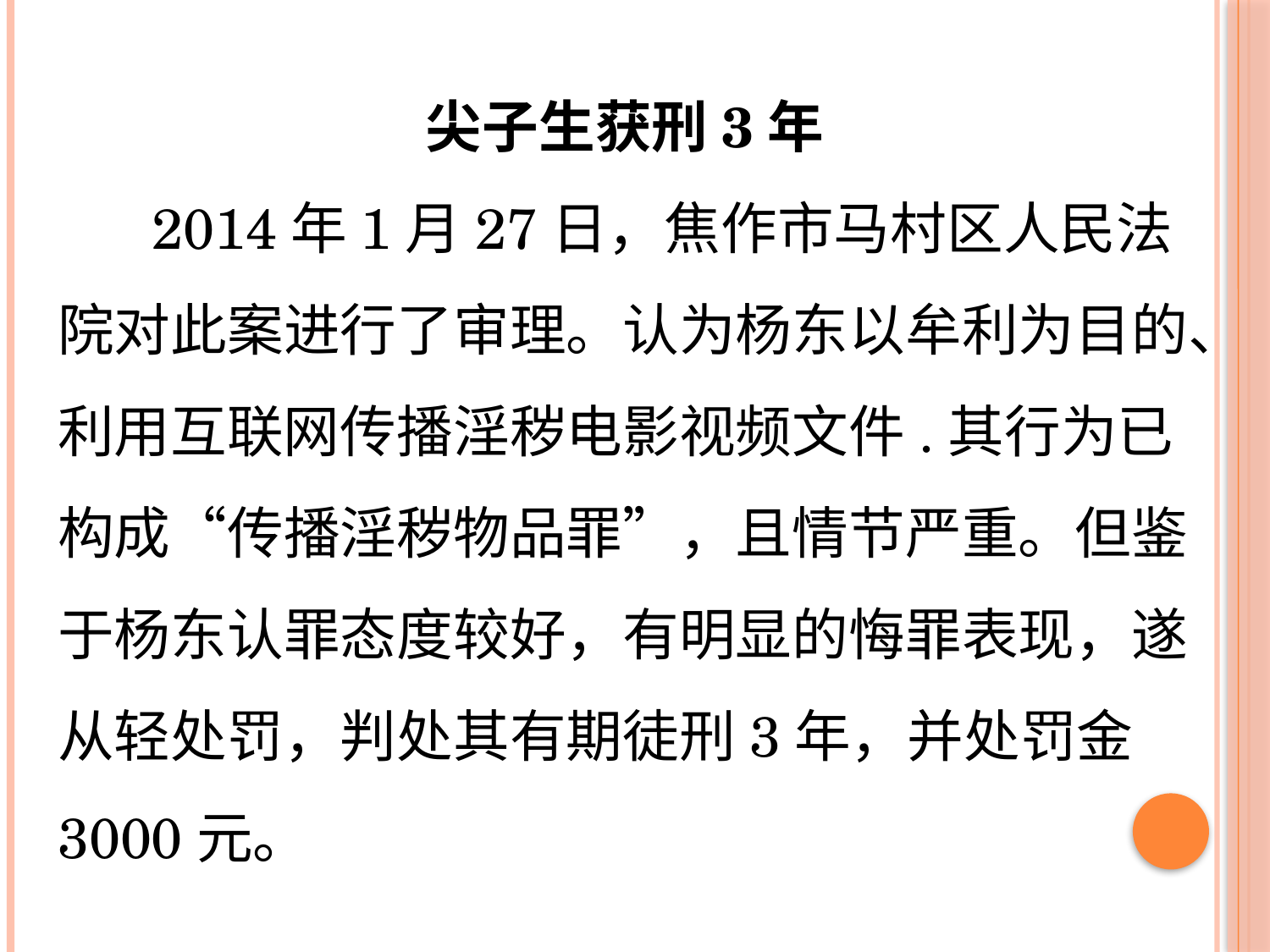

尖子生获刑3年
      2014年1月27日，焦作市马村区人民法院对此案进行了审理。认为杨东以牟利为目的、利用互联网传播淫秽电影视频文件.其行为已构成“传播淫秽物品罪”，且情节严重。但鉴于杨东认罪态度较好，有明显的悔罪表现，遂从轻处罚，判处其有期徒刑3年，并处罚金3000元。